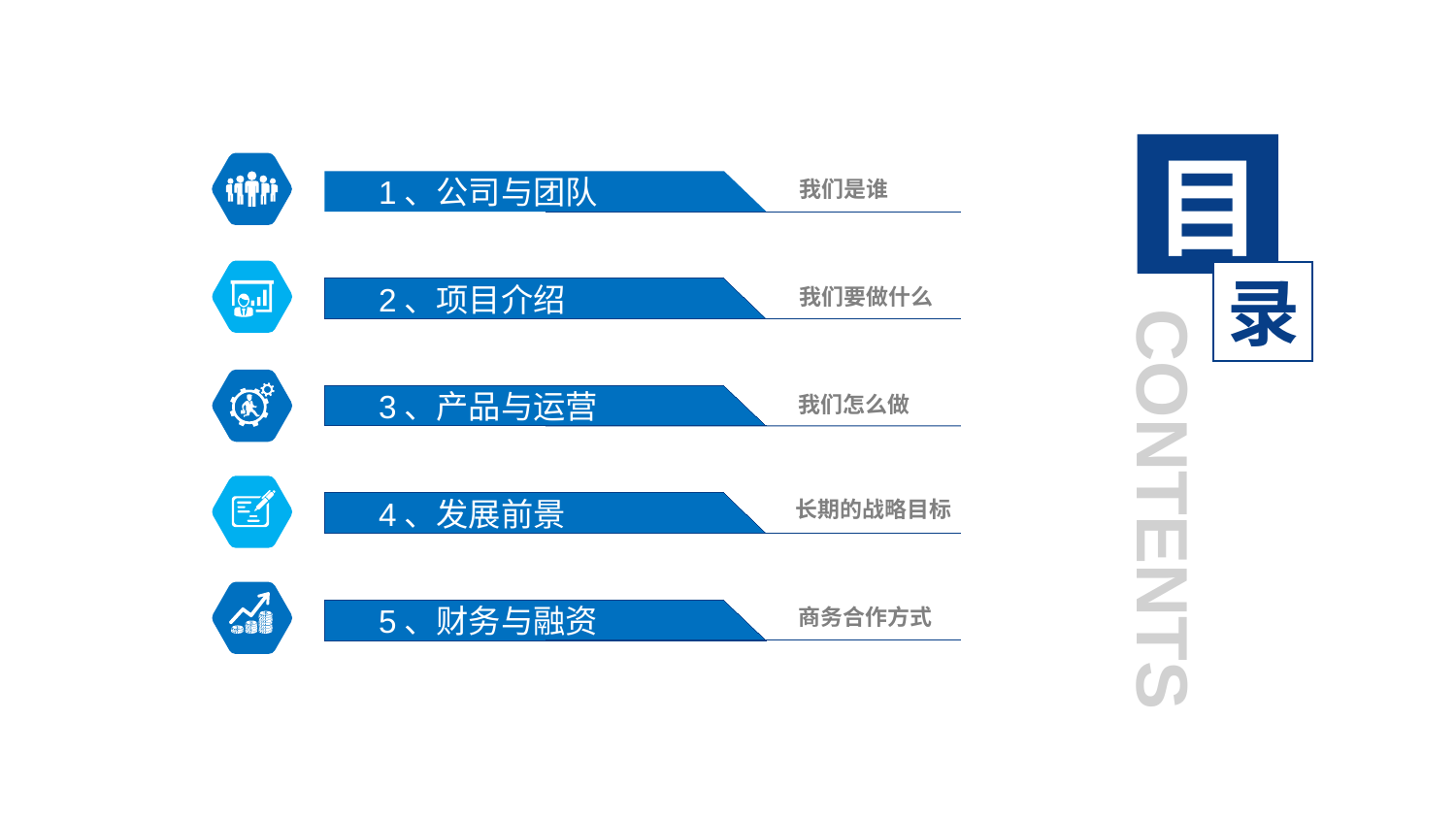

目

我们是谁
      1、公司与团队

录
我们要做什么
      2、项目介绍
CONTENTS

我们怎么做
      3、产品与运营

长期的战略目标
      4、发展前景

商务合作方式
      5、财务与融资